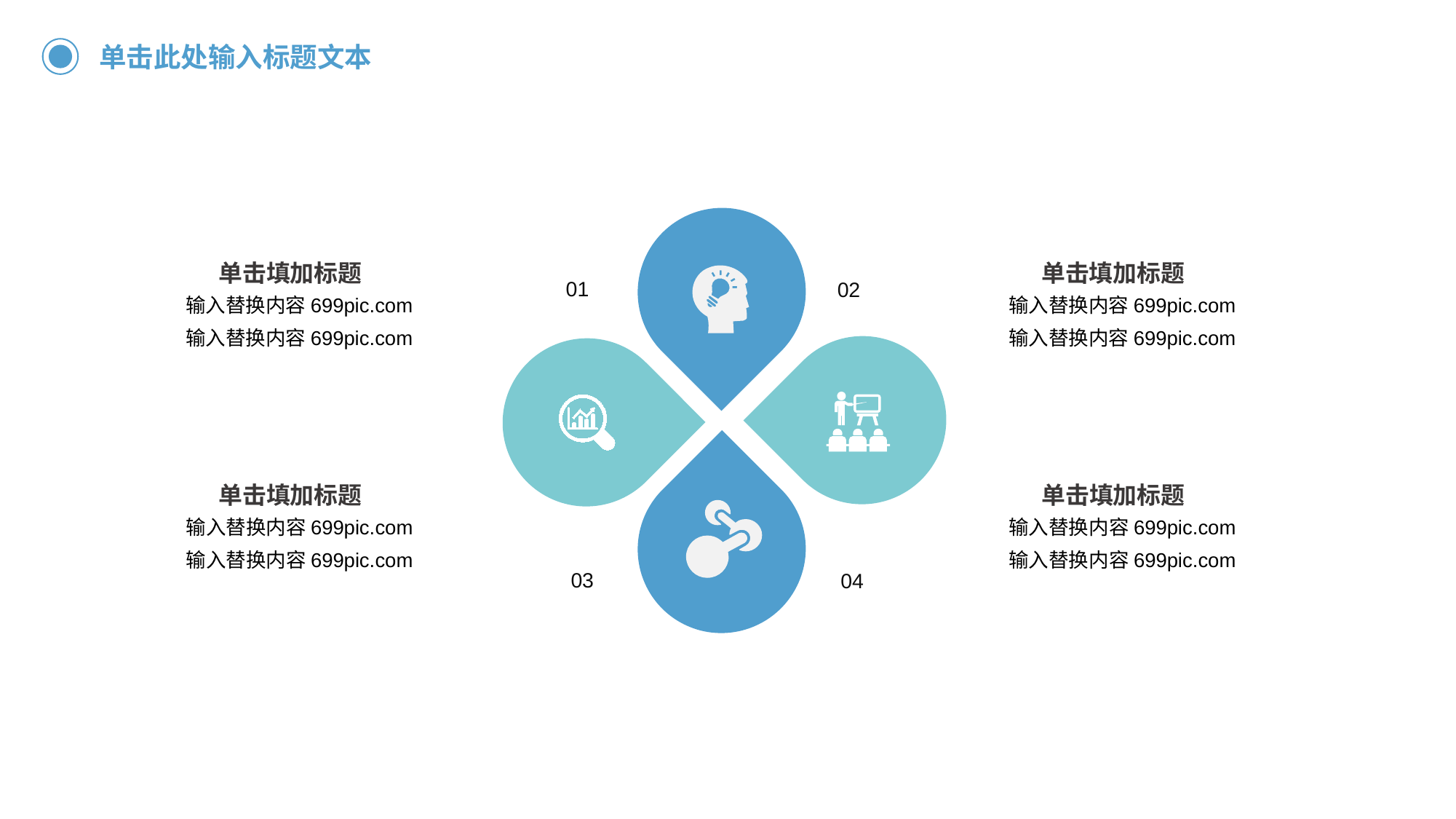

单击此处输入标题文本

01
02

03
04
单击填加标题
单击填加标题
输入替换内容699pic.com
输入替换内容699pic.com
输入替换内容699pic.com
输入替换内容699pic.com
单击填加标题
单击填加标题
输入替换内容699pic.com
输入替换内容699pic.com
输入替换内容699pic.com
输入替换内容699pic.com